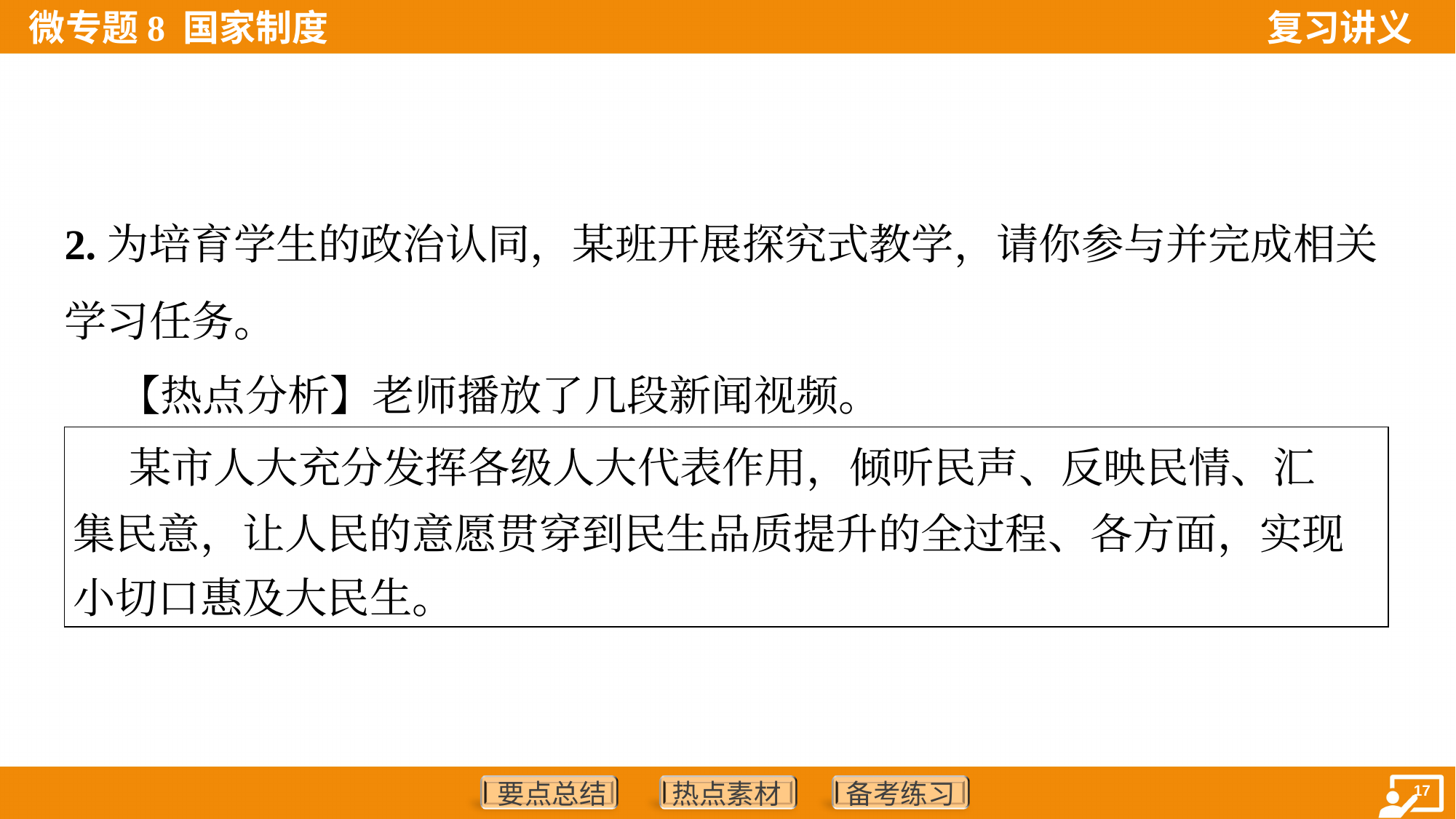

2.为培育学生的政治认同，某班开展探究式教学，请你参与并完成相关
学习任务。
    【热点分析】老师播放了几段新闻视频。
| 某市人大充分发挥各级人大代表作用，倾听民声、反映民情、汇 集民意，让人民的意愿贯穿到民生品质提升的全过程、各方面，实现 小切口惠及大民生。 |
| --- |